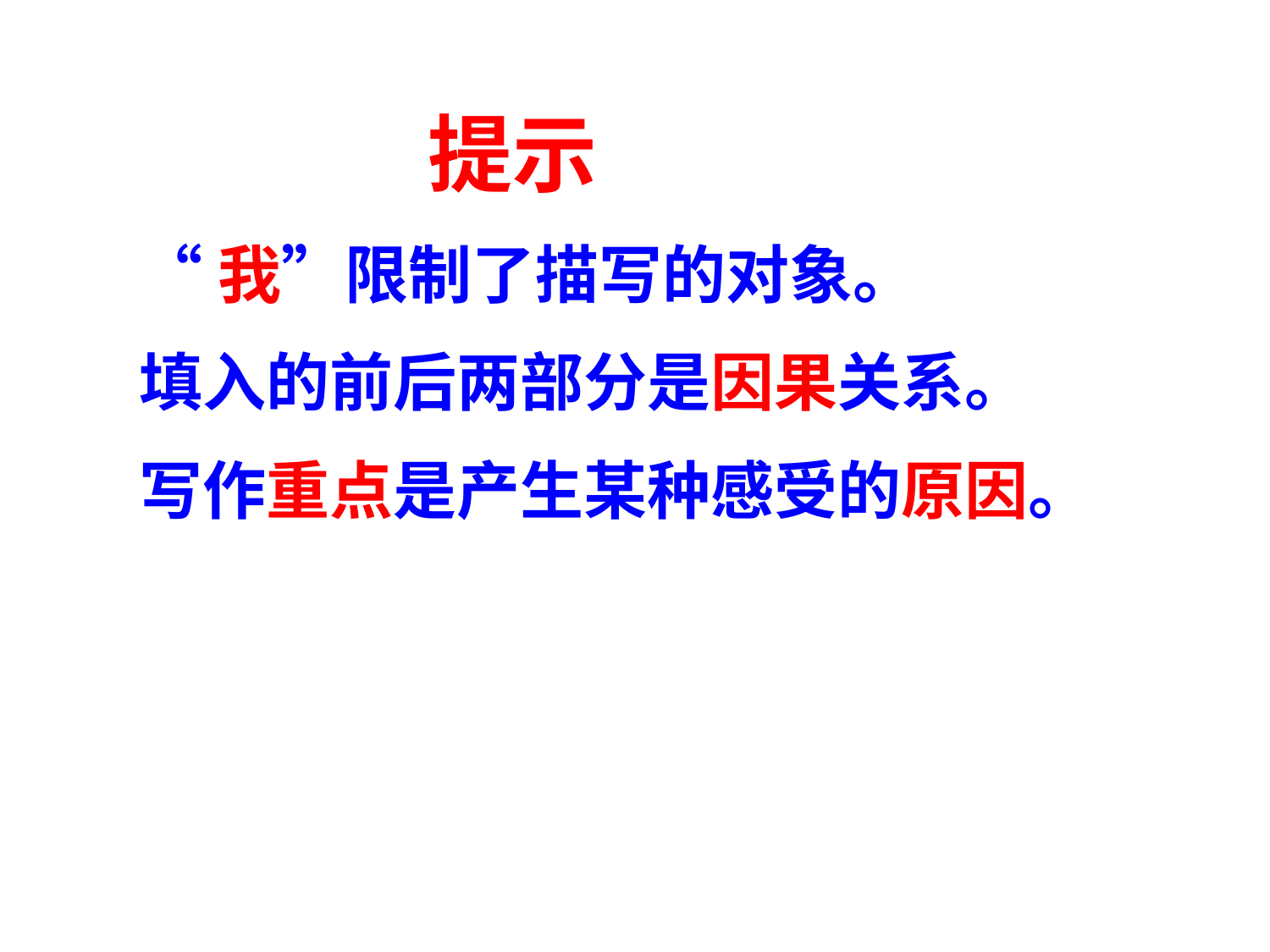

提示
“我”限制了描写的对象。
填入的前后两部分是因果关系。
写作重点是产生某种感受的原因。